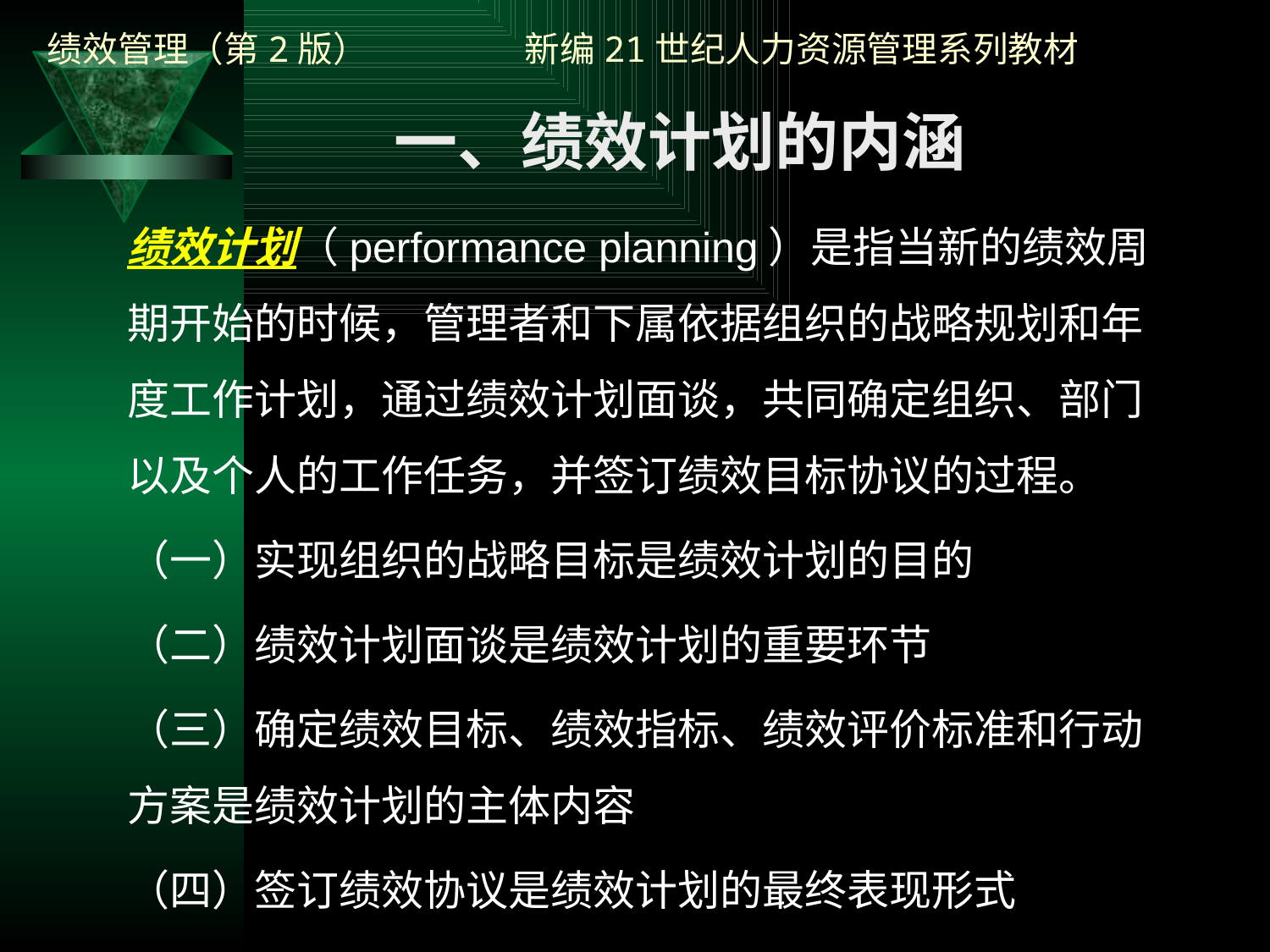

一、绩效计划的内涵
绩效计划（performance planning）是指当新的绩效周期开始的时候，管理者和下属依据组织的战略规划和年度工作计划，通过绩效计划面谈，共同确定组织、部门以及个人的工作任务，并签订绩效目标协议的过程。
（一）实现组织的战略目标是绩效计划的目的
（二）绩效计划面谈是绩效计划的重要环节
（三）确定绩效目标、绩效指标、绩效评价标准和行动方案是绩效计划的主体内容
（四）签订绩效协议是绩效计划的最终表现形式